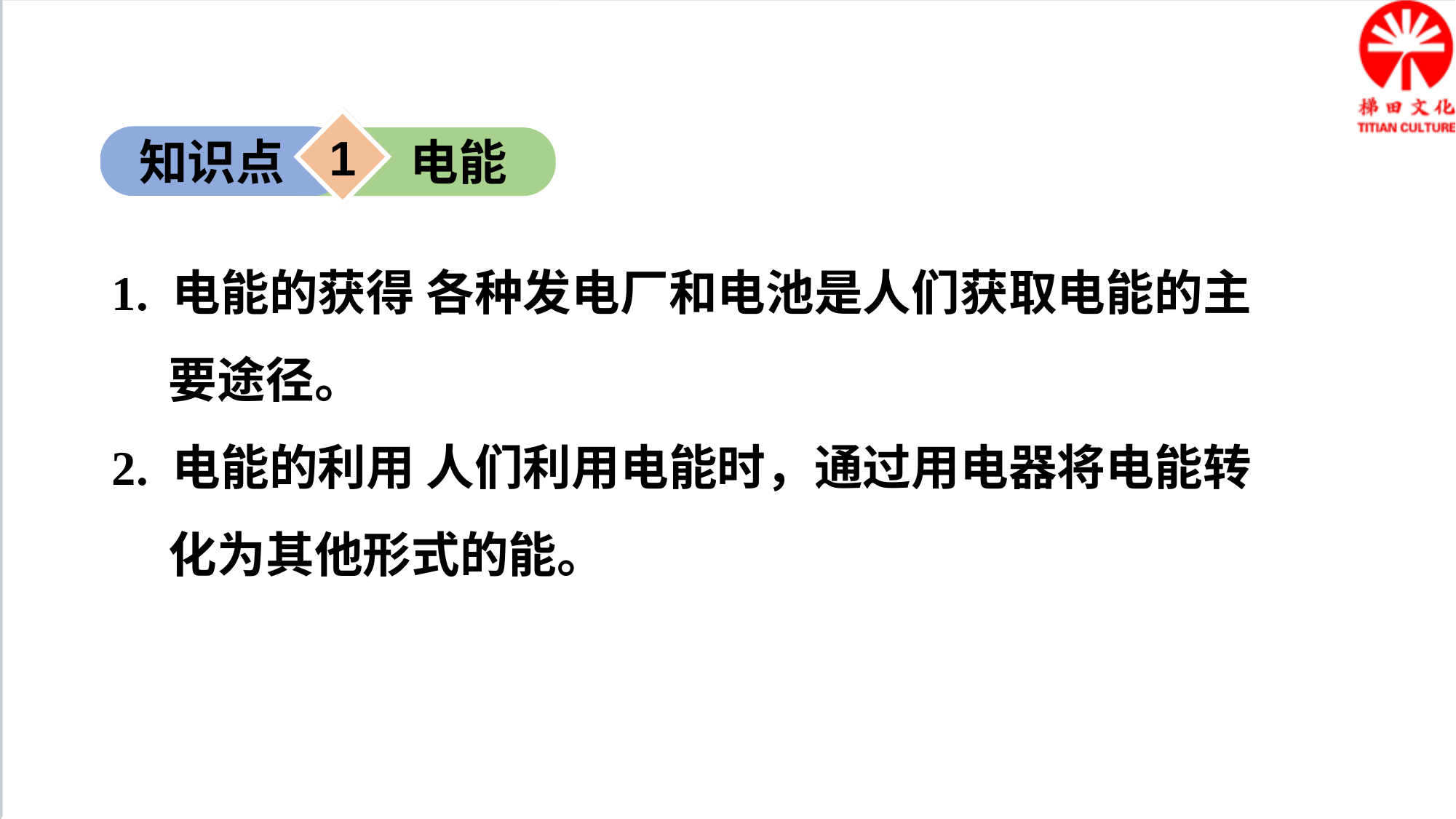

1
知识点
电能

1. 电能的获得 各种发电厂和电池是人们获取电能的主要途径。
2. 电能的利用 人们利用电能时，通过用电器将电能转化为其他形式的能。